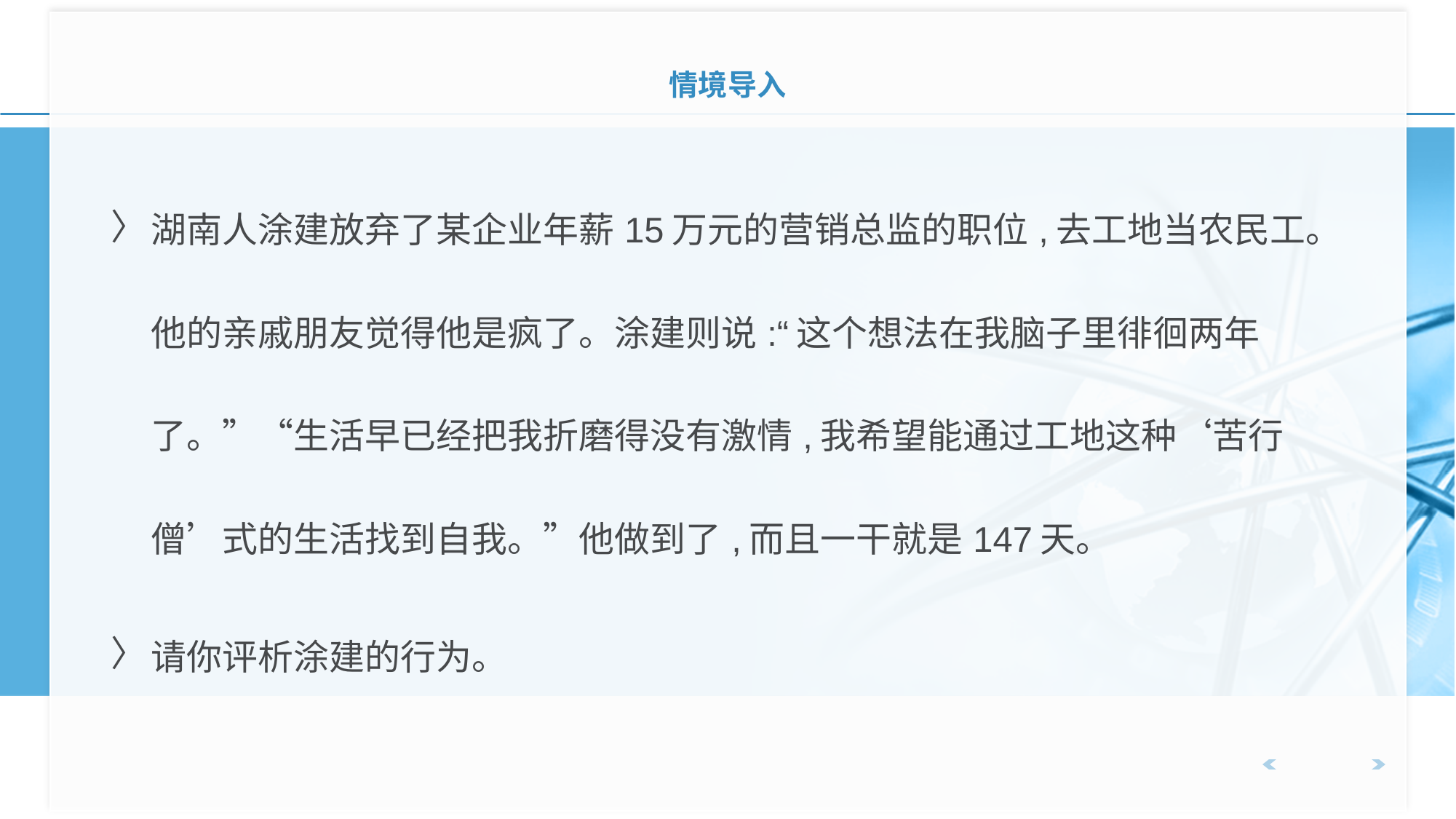

# 情境导入
湖南人涂建放弃了某企业年薪15万元的营销总监的职位,去工地当农民工。他的亲戚朋友觉得他是疯了。涂建则说:“这个想法在我脑子里徘徊两年了。”“生活早已经把我折磨得没有激情,我希望能通过工地这种‘苦行僧’式的生活找到自我。”他做到了,而且一干就是147天。
请你评析涂建的行为。